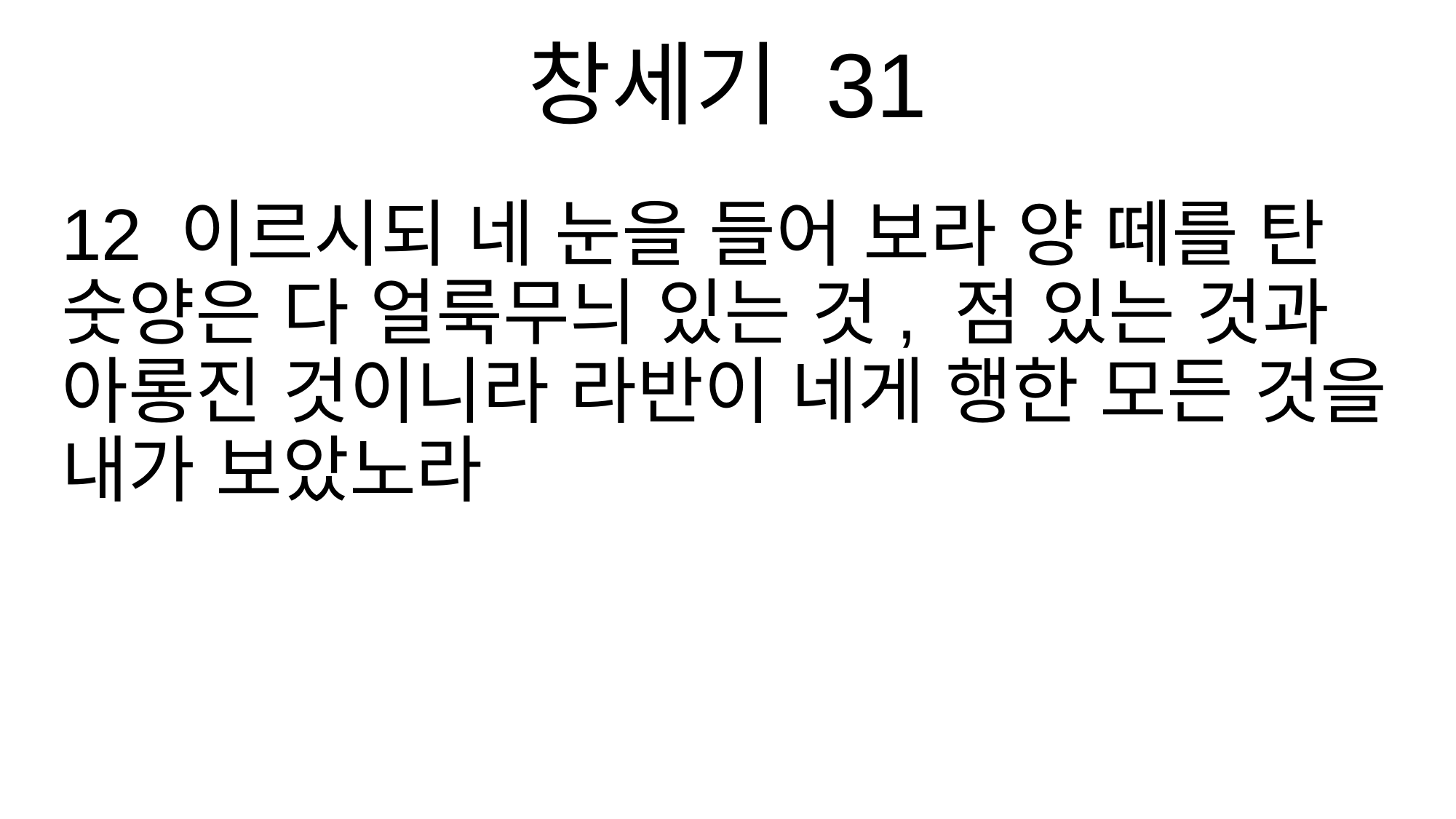

창세기 31
12 이르시되 네 눈을 들어 보라 양 떼를 탄 숫양은 다 얼룩무늬 있는 것, 점 있는 것과 아롱진 것이니라 라반이 네게 행한 모든 것을 내가 보았노라